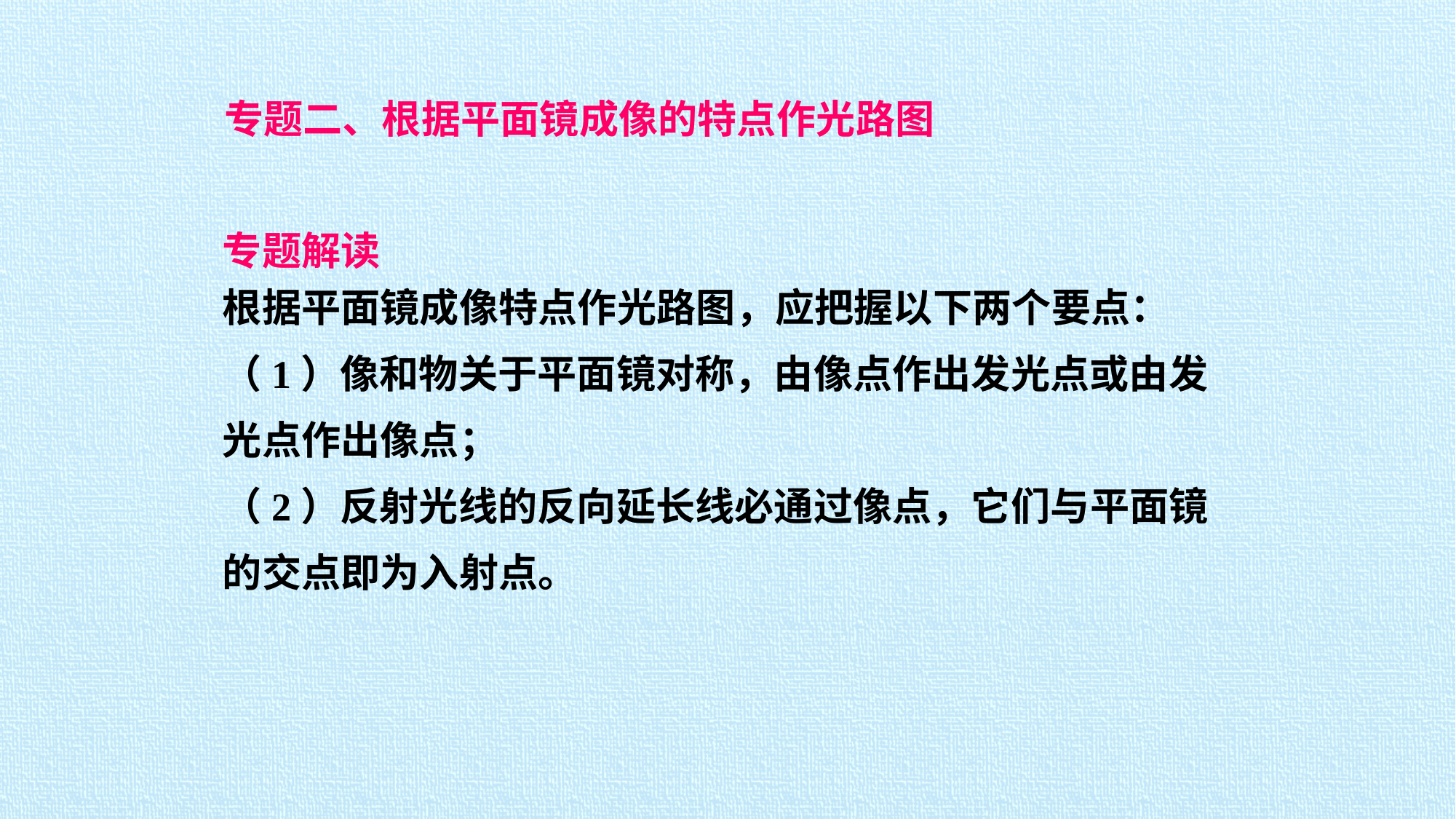

专题二、根据平面镜成像的特点作光路图
专题解读
根据平面镜成像特点作光路图，应把握以下两个要点：
（1）像和物关于平面镜对称，由像点作出发光点或由发光点作出像点；
（2）反射光线的反向延长线必通过像点，它们与平面镜的交点即为入射点。